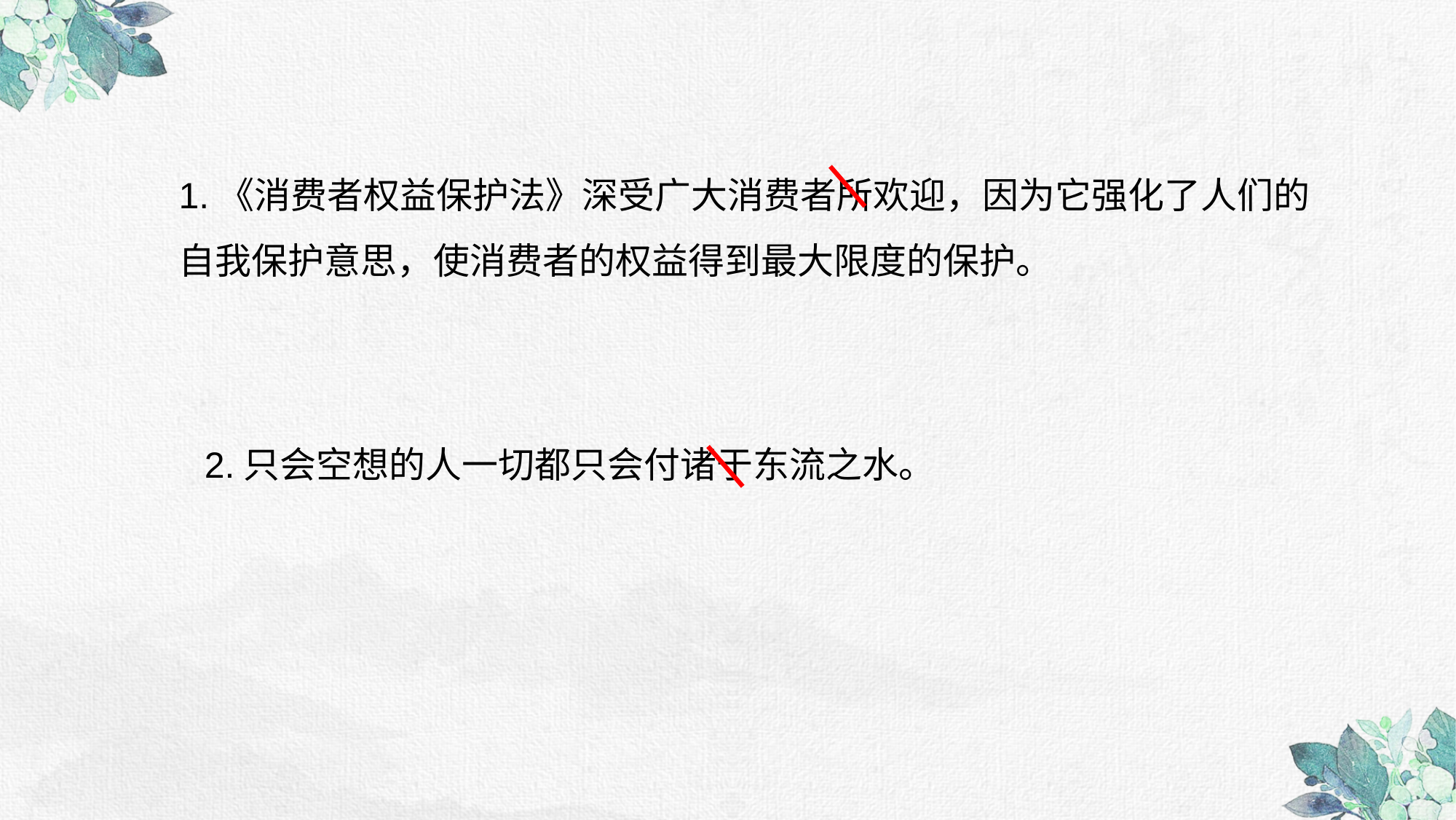

1.《消费者权益保护法》深受广大消费者所欢迎，因为它强化了人们的自我保护意思，使消费者的权益得到最大限度的保护。

2.只会空想的人一切都只会付诸于东流之水。